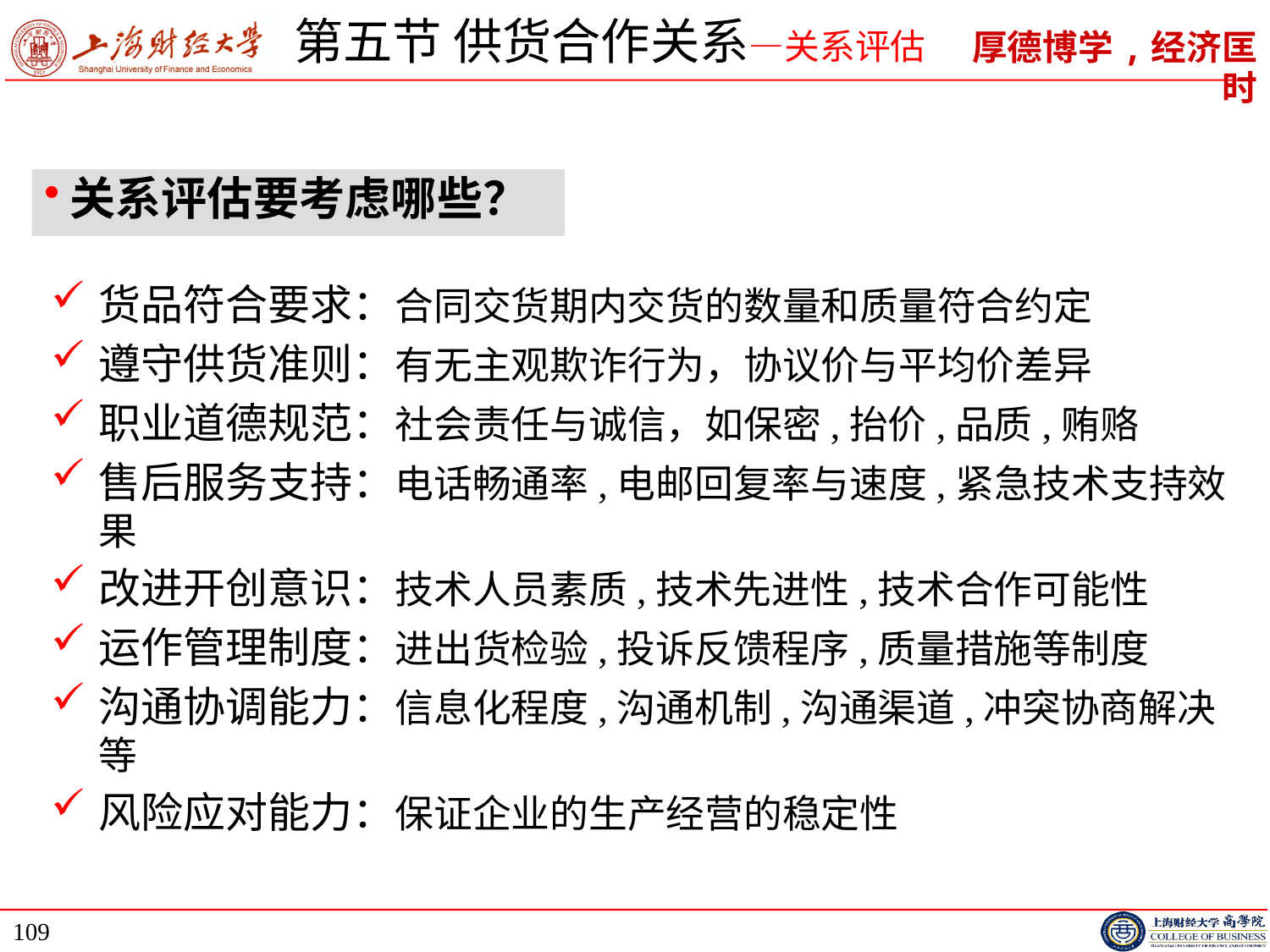

# 第五节 供货合作关系—关系评估
关系评估要考虑哪些？
货品符合要求：合同交货期内交货的数量和质量符合约定
遵守供货准则：有无主观欺诈行为，协议价与平均价差异
职业道德规范：社会责任与诚信，如保密,抬价,品质,贿赂
售后服务支持：电话畅通率,电邮回复率与速度,紧急技术支持效果
改进开创意识：技术人员素质,技术先进性,技术合作可能性
运作管理制度：进出货检验,投诉反馈程序,质量措施等制度
沟通协调能力：信息化程度,沟通机制,沟通渠道,冲突协商解决等
风险应对能力：保证企业的生产经营的稳定性
109